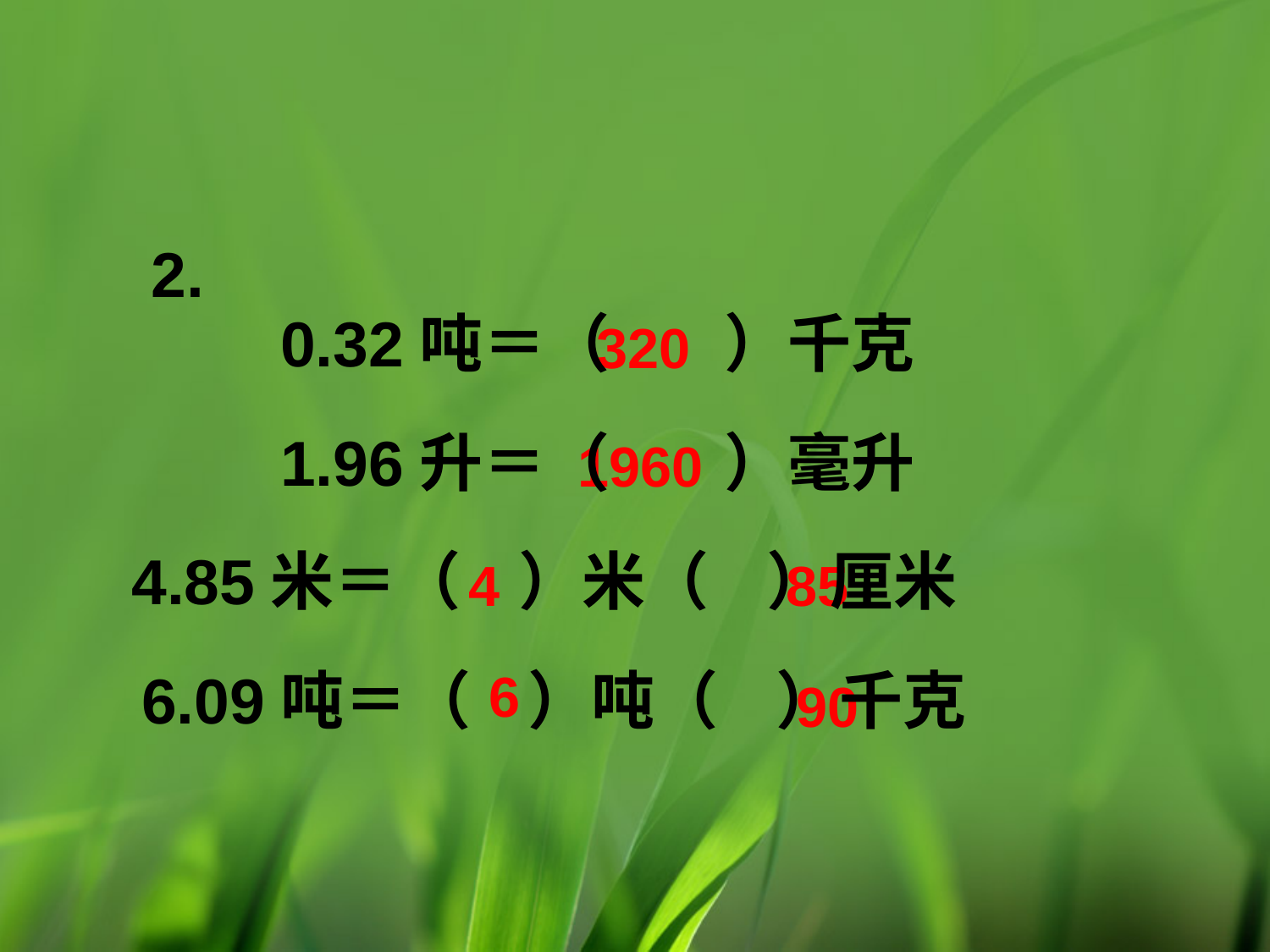

2.
0.32吨＝（        ）千克
320
1.96升＝（        ）毫升
1960
4.85米＝（    ）米（    ）厘米
4
85
6.09吨＝（    ）吨（    ）千克
6
90